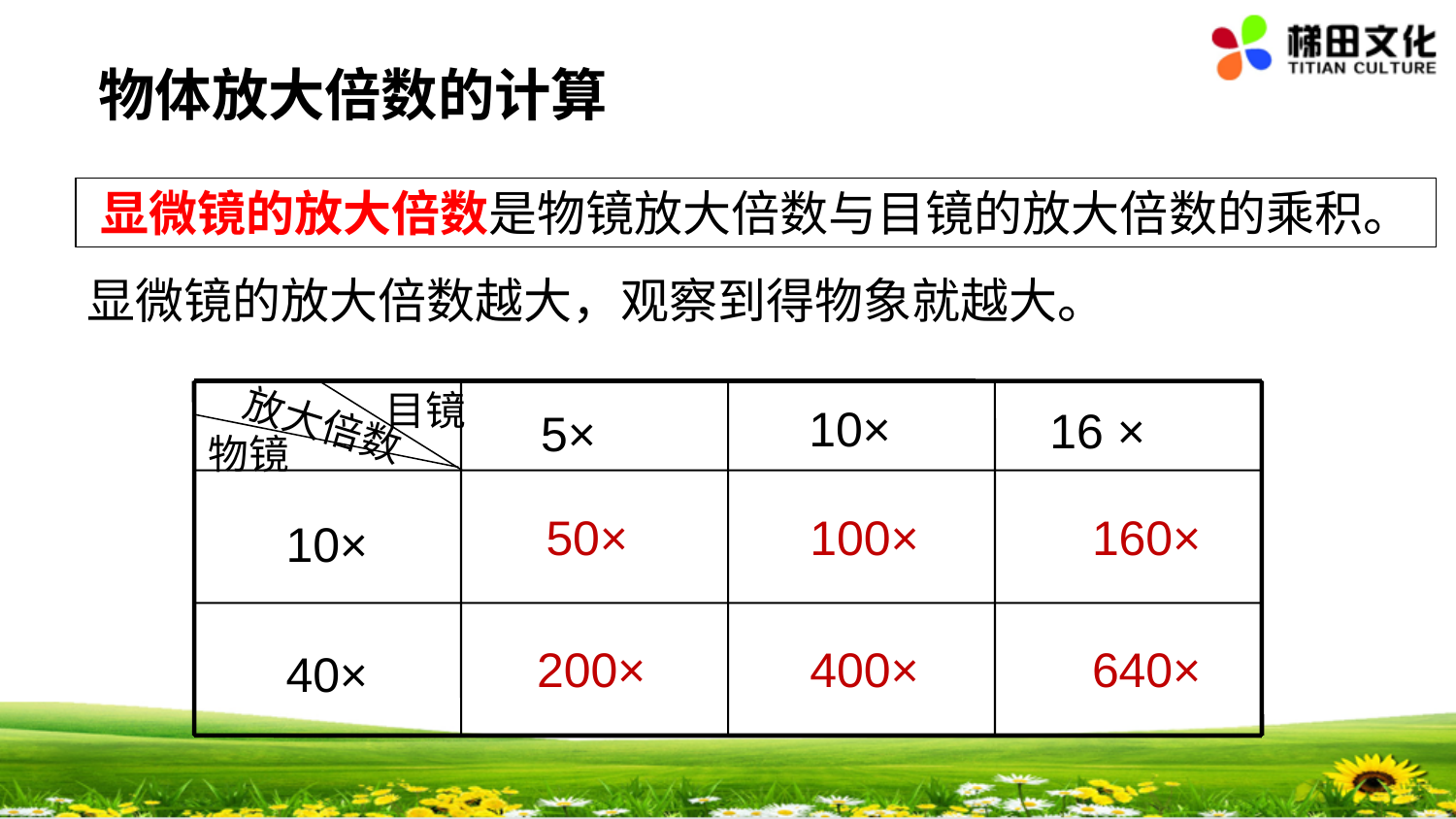

物体放大倍数的计算
显微镜的放大倍数是物镜放大倍数与目镜的放大倍数的乘积。
显微镜的放大倍数越大，观察到得物象就越大。
目镜

10×
   16 ×
放大倍数
5×

物镜

10×

40×

50×
100×
160×
200×
400×
640×